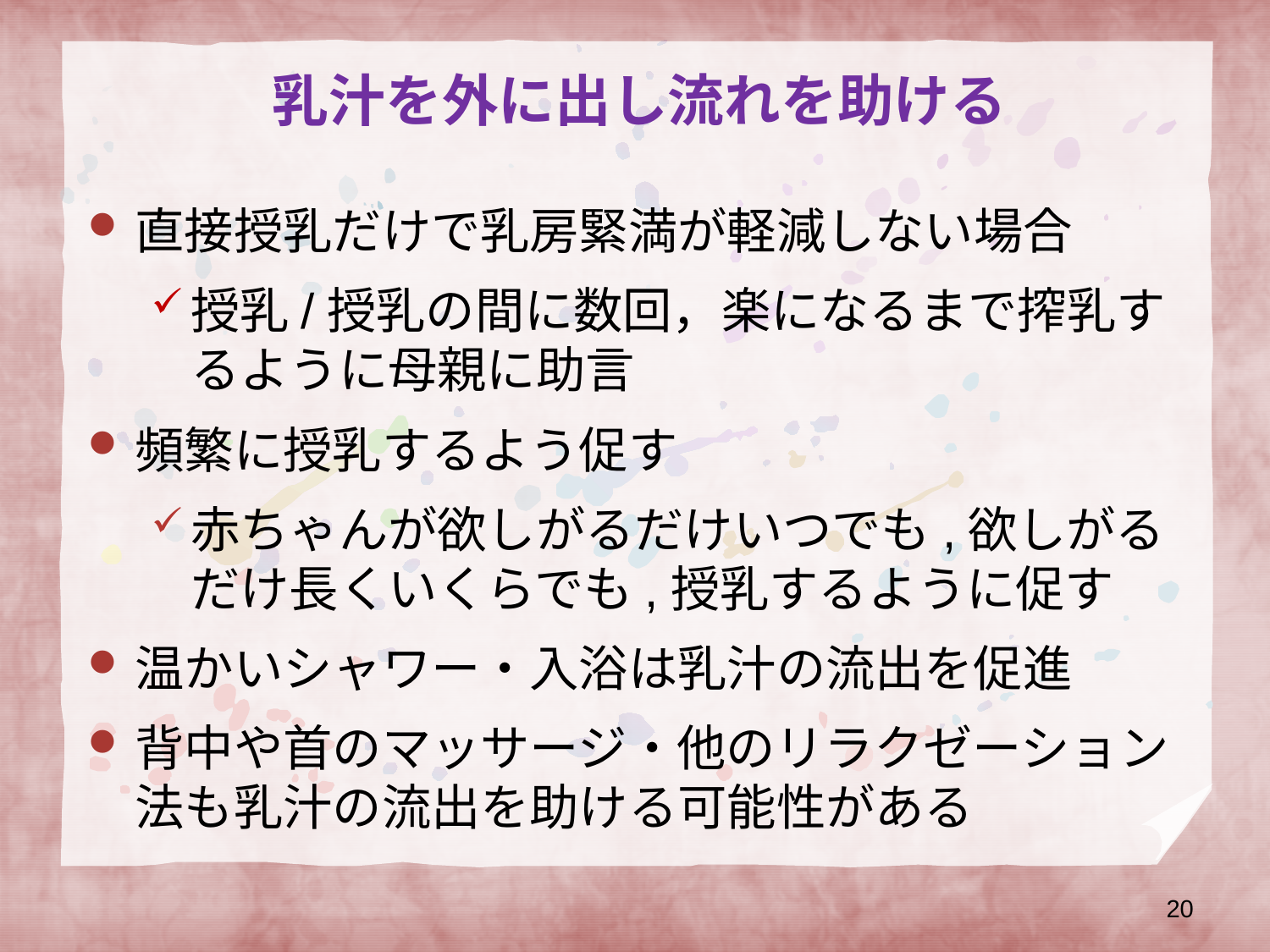

# 乳汁を外に出し流れを助ける
直接授乳だけで乳房緊満が軽減しない場合
授乳/授乳の間に数回，楽になるまで搾乳するように母親に助言
頻繁に授乳するよう促す
赤ちゃんが欲しがるだけいつでも,欲しがるだけ長くいくらでも,授乳するように促す
温かいシャワー・入浴は乳汁の流出を促進
背中や首のマッサージ・他のリラクゼーション法も乳汁の流出を助ける可能性がある
20